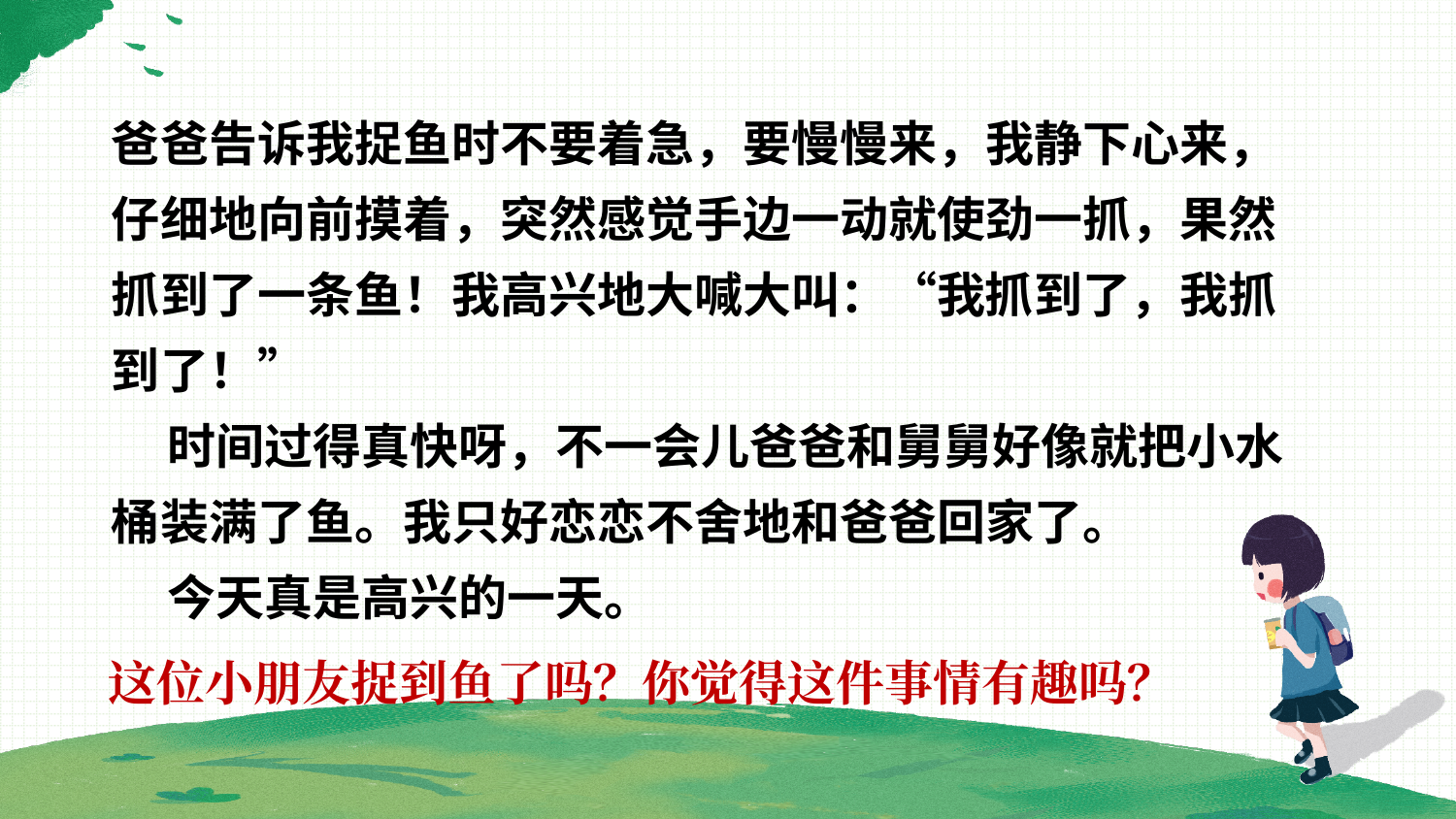

爸爸告诉我捉鱼时不要着急，要慢慢来，我静下心来，仔细地向前摸着，突然感觉手边一动就使劲一抓，果然抓到了一条鱼！我高兴地大喊大叫：“我抓到了，我抓到了！”
    时间过得真快呀，不一会儿爸爸和舅舅好像就把小水桶装满了鱼。我只好恋恋不舍地和爸爸回家了。
    今天真是高兴的一天。
这位小朋友捉到鱼了吗？你觉得这件事情有趣吗？